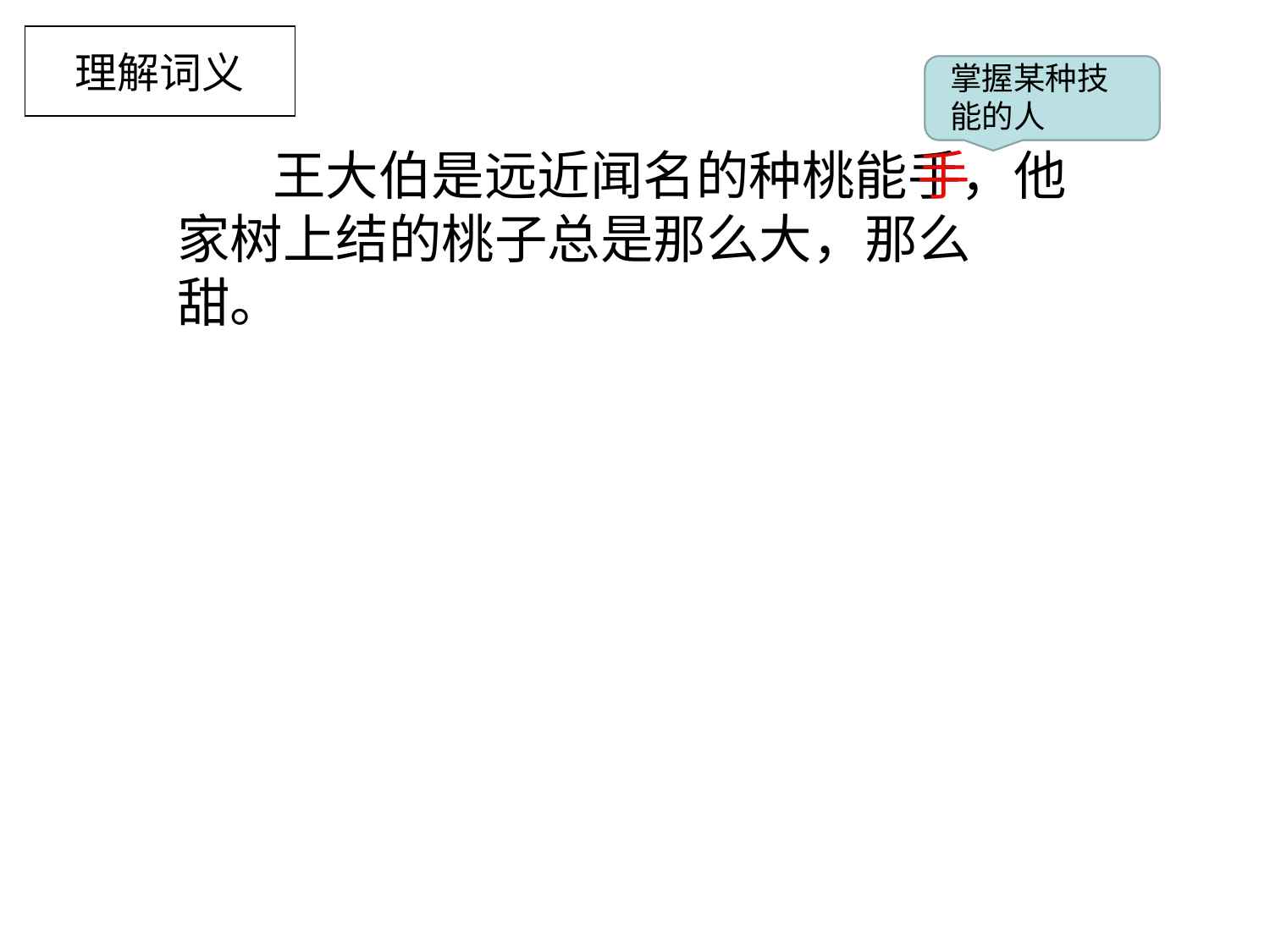

理解词义
掌握某种技能的人
掌握某种技能的人

       王大伯是远近闻名的种桃能手，他家树上结的桃子总是那么大，那么甜。

手